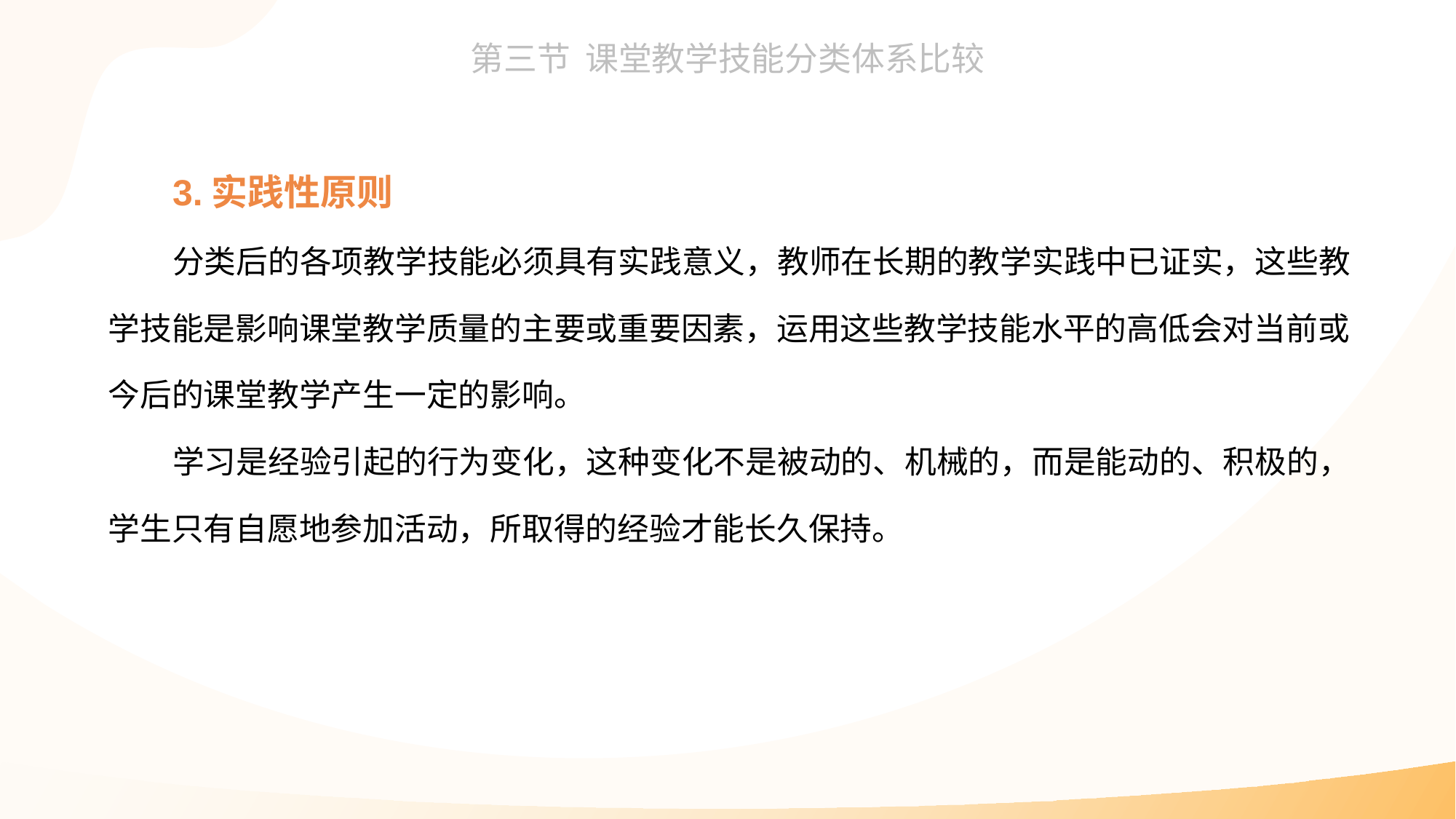

3.实践性原则
分类后的各项教学技能必须具有实践意义，教师在长期的教学实践中已证实，这些教学技能是影响课堂教学质量的主要或重要因素，运用这些教学技能水平的高低会对当前或今后的课堂教学产生一定的影响。
学习是经验引起的行为变化，这种变化不是被动的、机械的，而是能动的、积极的，学生只有自愿地参加活动，所取得的经验才能长久保持。